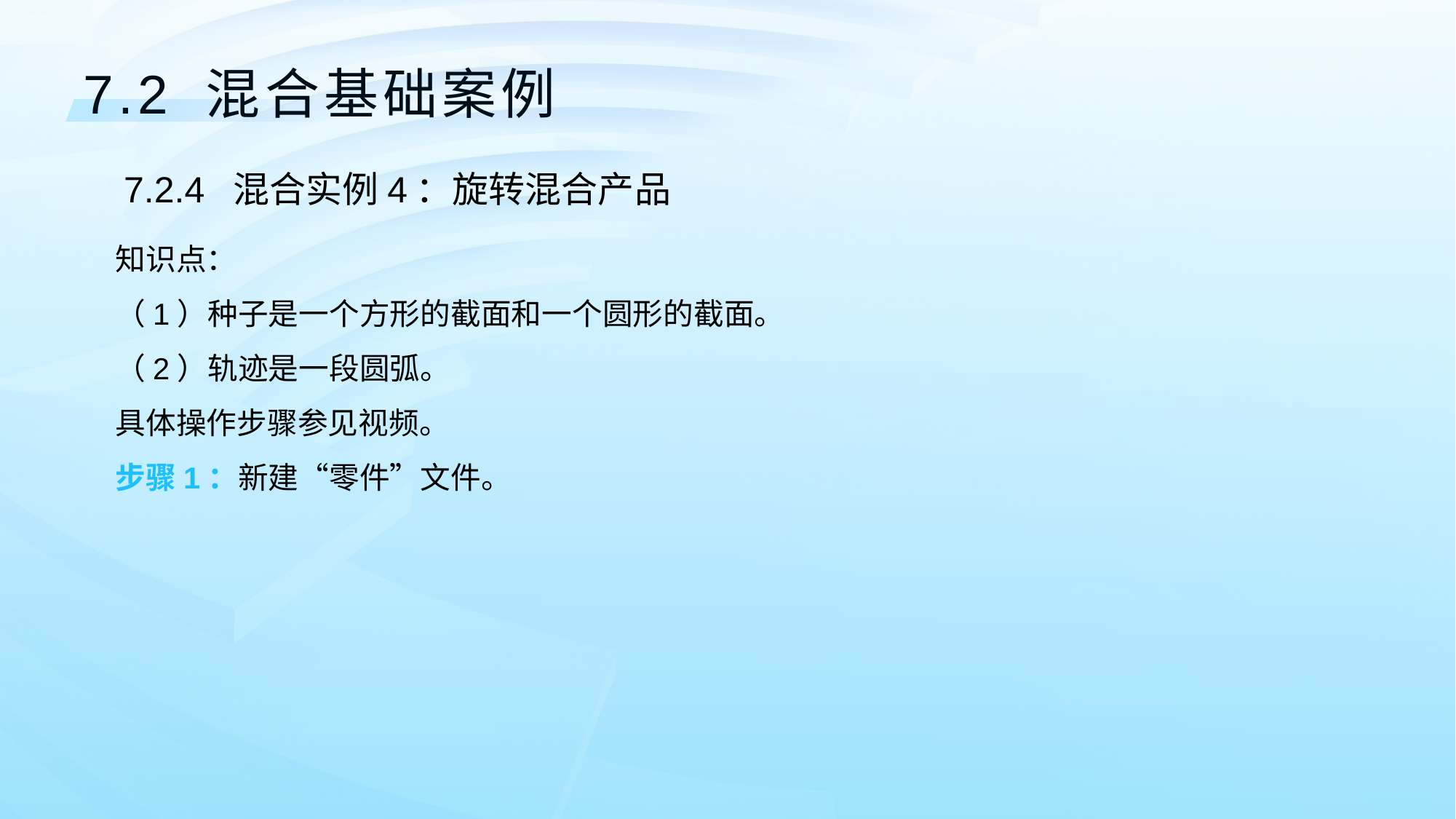

7.2 混合基础案例
7.2.4	混合实例4：旋转混合产品
知识点：
（1）种子是一个方形的截面和一个圆形的截面。
（2）轨迹是一段圆弧。
具体操作步骤参见视频。
步骤1：新建“零件”文件。